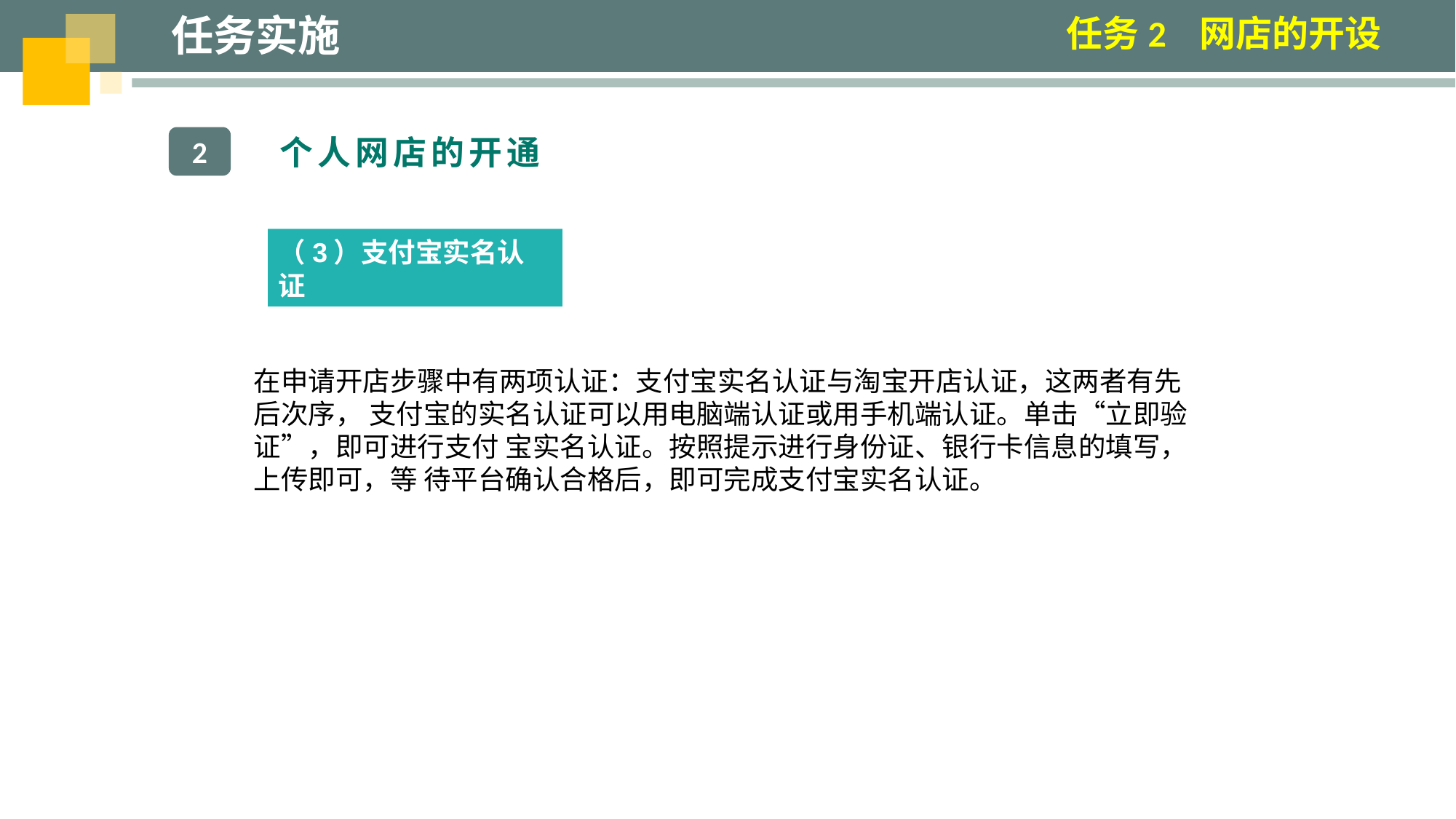

任务实施
任务2   网店的开设

 个人网店的开通
2
（3）支付宝实名认证
在申请开店步骤中有两项认证：支付宝实名认证与淘宝开店认证，这两者有先后次序， 支付宝的实名认证可以用电脑端认证或用手机端认证。单击“立即验证”，即可进行支付 宝实名认证。按照提示进行身份证、银行卡信息的填写，上传即可，等 待平台确认合格后，即可完成支付宝实名认证。